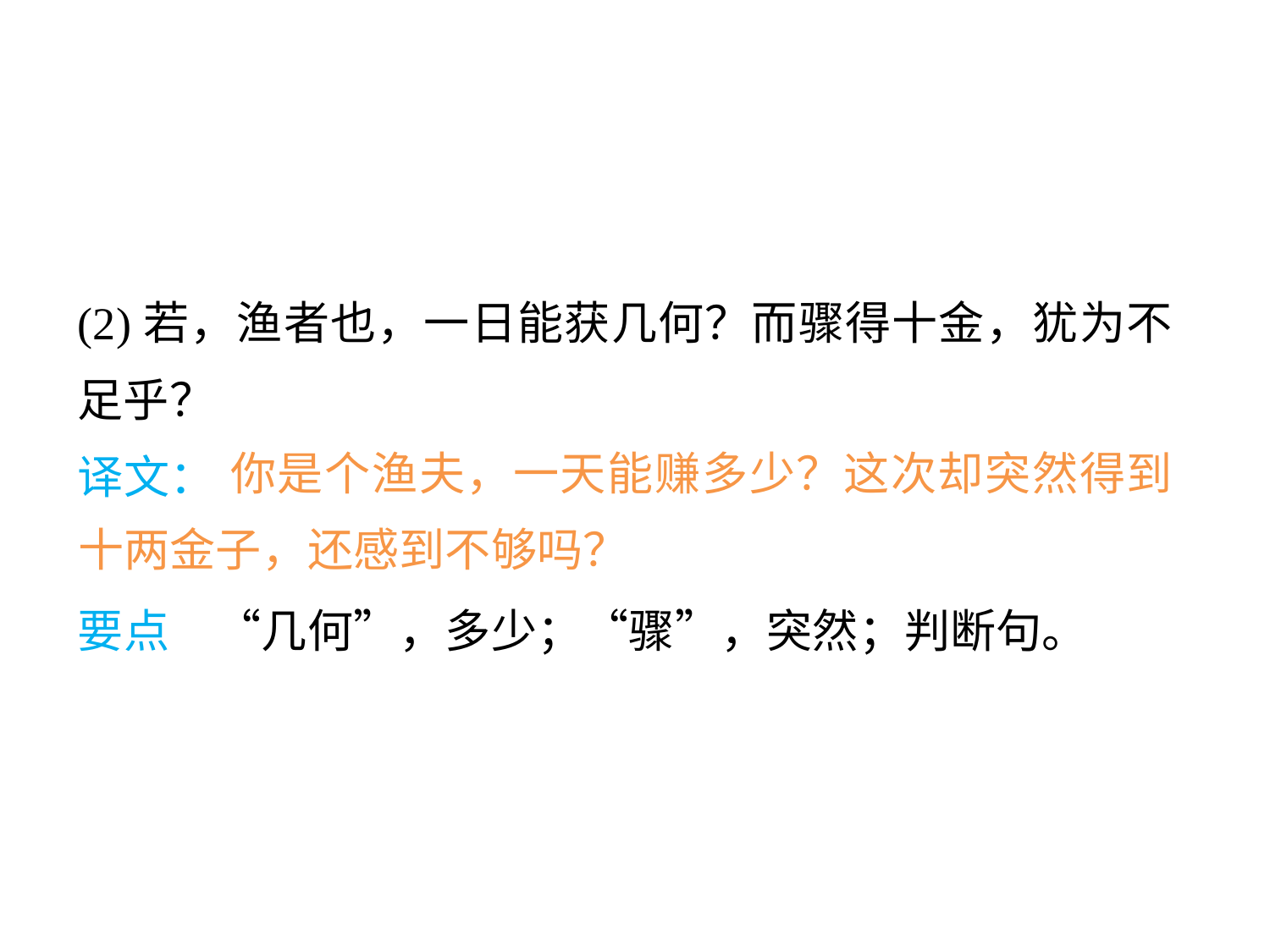

(2)若，渔者也，一日能获几何？而骤得十金，犹为不足乎？
译文：

要点　“几何”，多少；“骤”，突然；判断句。
            你是个渔夫，一天能赚多少？这次却突然得到十两金子，还感到不够吗？